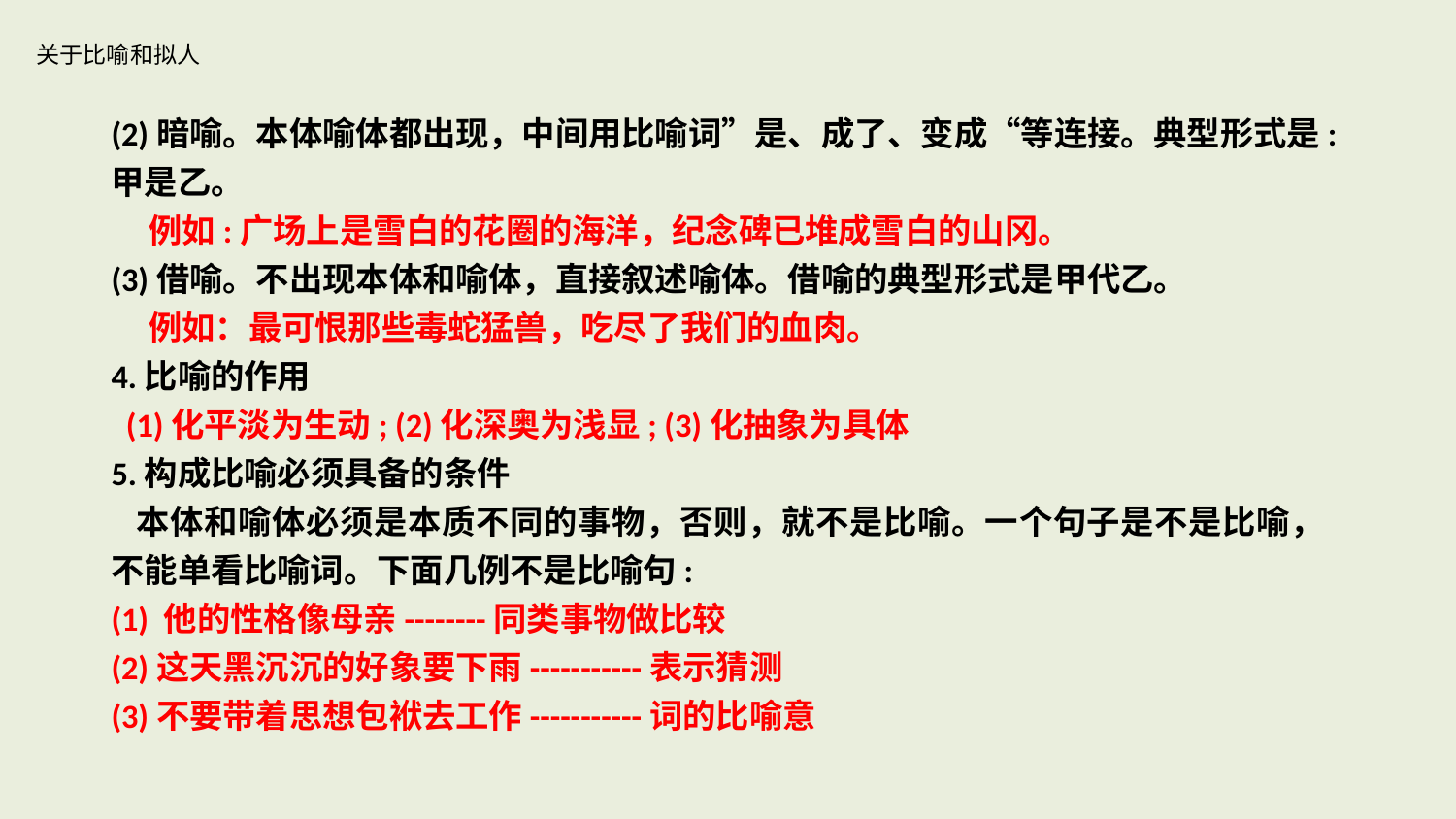

# 关于比喻和拟人
(2)暗喻。本体喻体都出现，中间用比喻词”是、成了、变成“等连接。典型形式是:甲是乙。
    例如:广场上是雪白的花圈的海洋，纪念碑已堆成雪白的山冈。
(3)借喻。不出现本体和喻体，直接叙述喻体。借喻的典型形式是甲代乙。
    例如：最可恨那些毒蛇猛兽，吃尽了我们的血肉。
4.比喻的作用
  (1)化平淡为生动; (2)化深奥为浅显; (3)化抽象为具体
5.构成比喻必须具备的条件
  本体和喻体必须是本质不同的事物，否则，就不是比喻。一个句子是不是比喻，不能单看比喻词。下面几例不是比喻句:
(1) 他的性格像母亲--------同类事物做比较
(2)这天黑沉沉的好象要下雨-----------表示猜测
(3)不要带着思想包袱去工作-----------词的比喻意